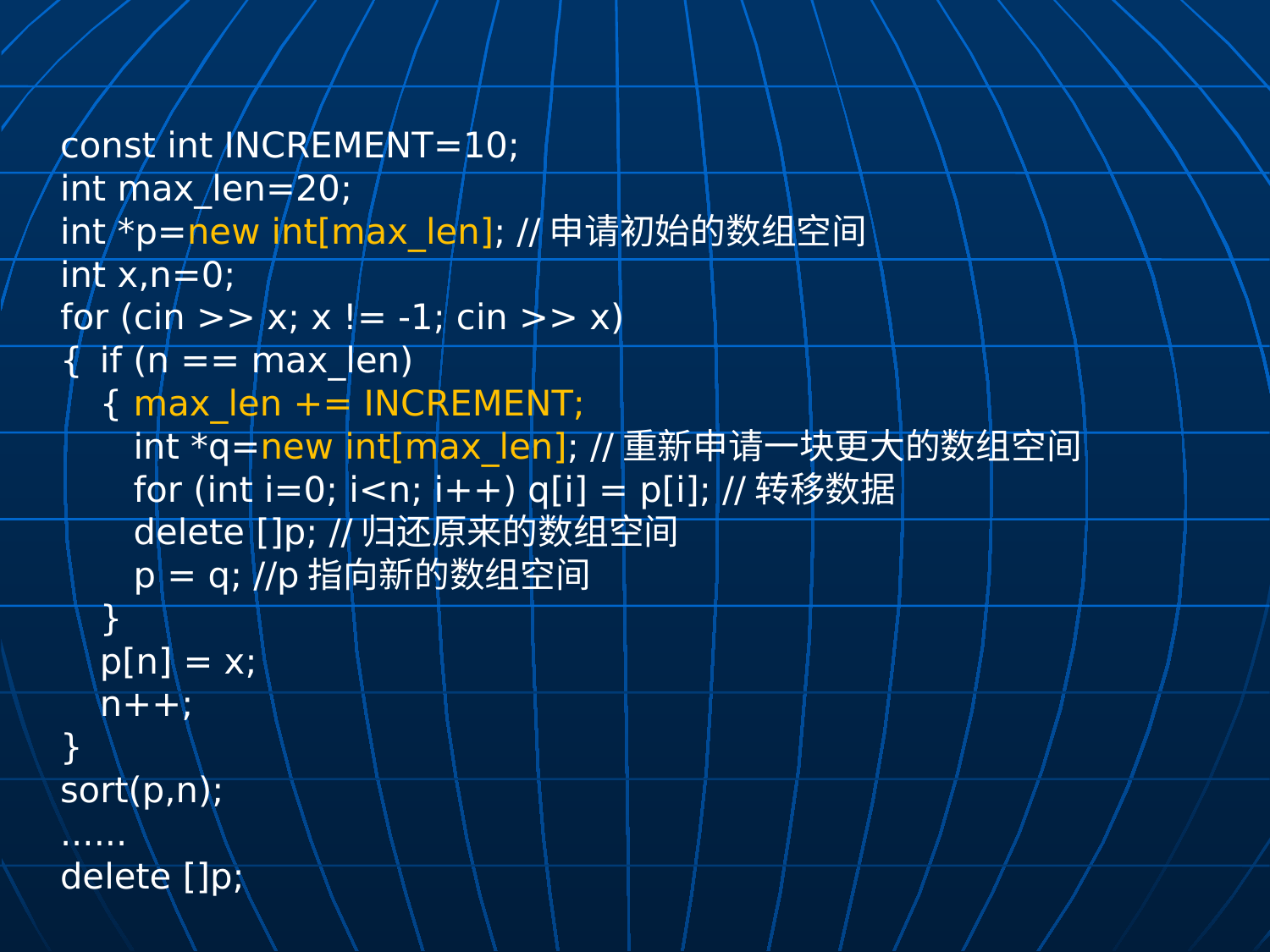

const int INCREMENT=10;
int max_len=20;
int *p=new int[max_len]; //申请初始的数组空间
int x,n=0;
for (cin >> x; x != -1; cin >> x)
{	if (n == max_len)
	{ max_len += INCREMENT;
	   int *q=new int[max_len]; //重新申请一块更大的数组空间
	   for (int i=0; i<n; i++) q[i] = p[i]; //转移数据
	   delete []p; //归还原来的数组空间
	   p = q; //p指向新的数组空间
	}
	p[n] = x;
	n++;
}
sort(p,n);
......
delete []p;